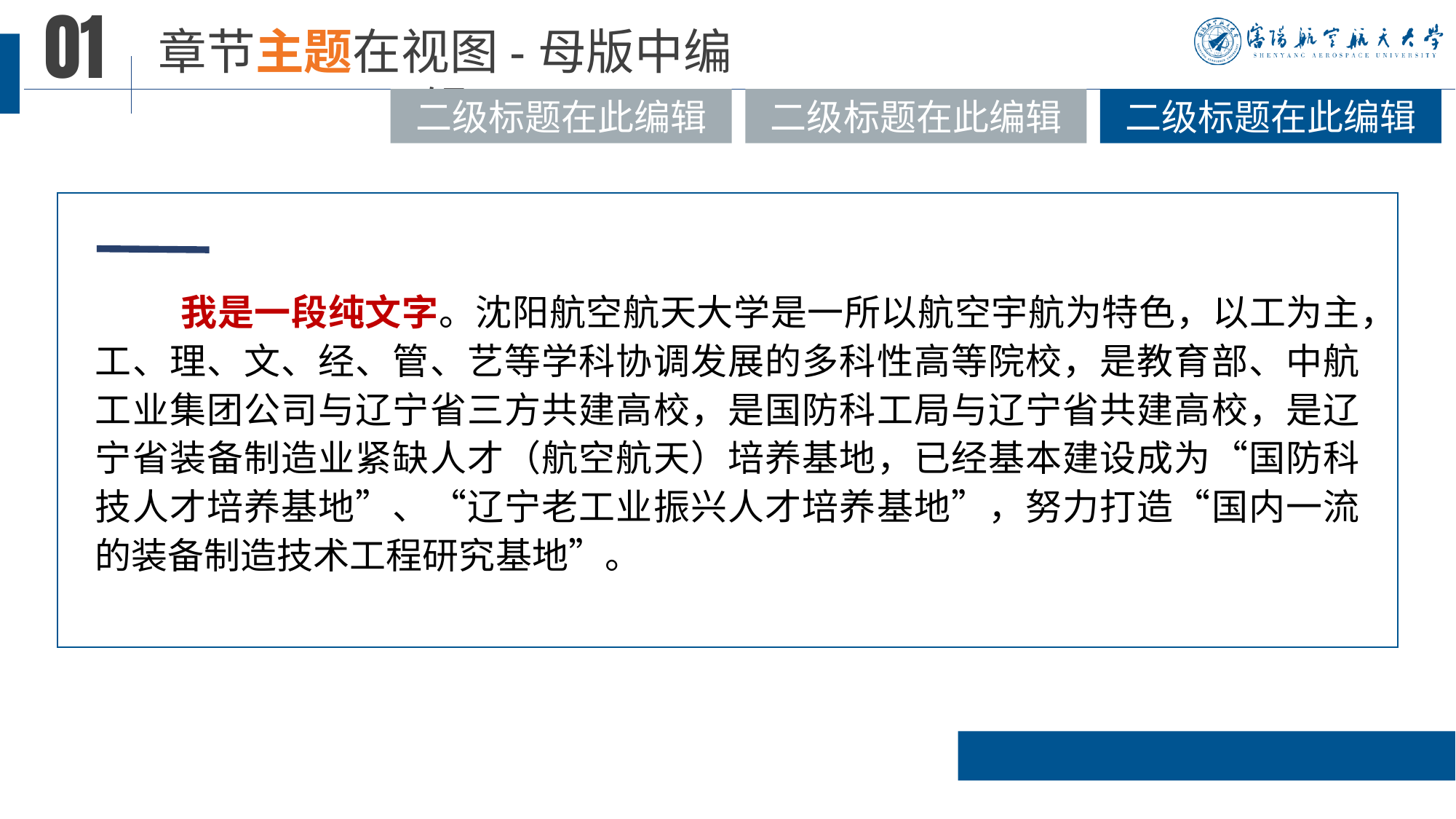

二级标题在此编辑
二级标题在此编辑
二级标题在此编辑

我是一段纯文字。沈阳航空航天大学是一所以航空宇航为特色，以工为主，工、理、文、经、管、艺等学科协调发展的多科性高等院校，是教育部、中航工业集团公司与辽宁省三方共建高校，是国防科工局与辽宁省共建高校，是辽宁省装备制造业紧缺人才（航空航天）培养基地，已经基本建设成为“国防科技人才培养基地”、“辽宁老工业振兴人才培养基地”，努力打造“国内一流的装备制造技术工程研究基地”。